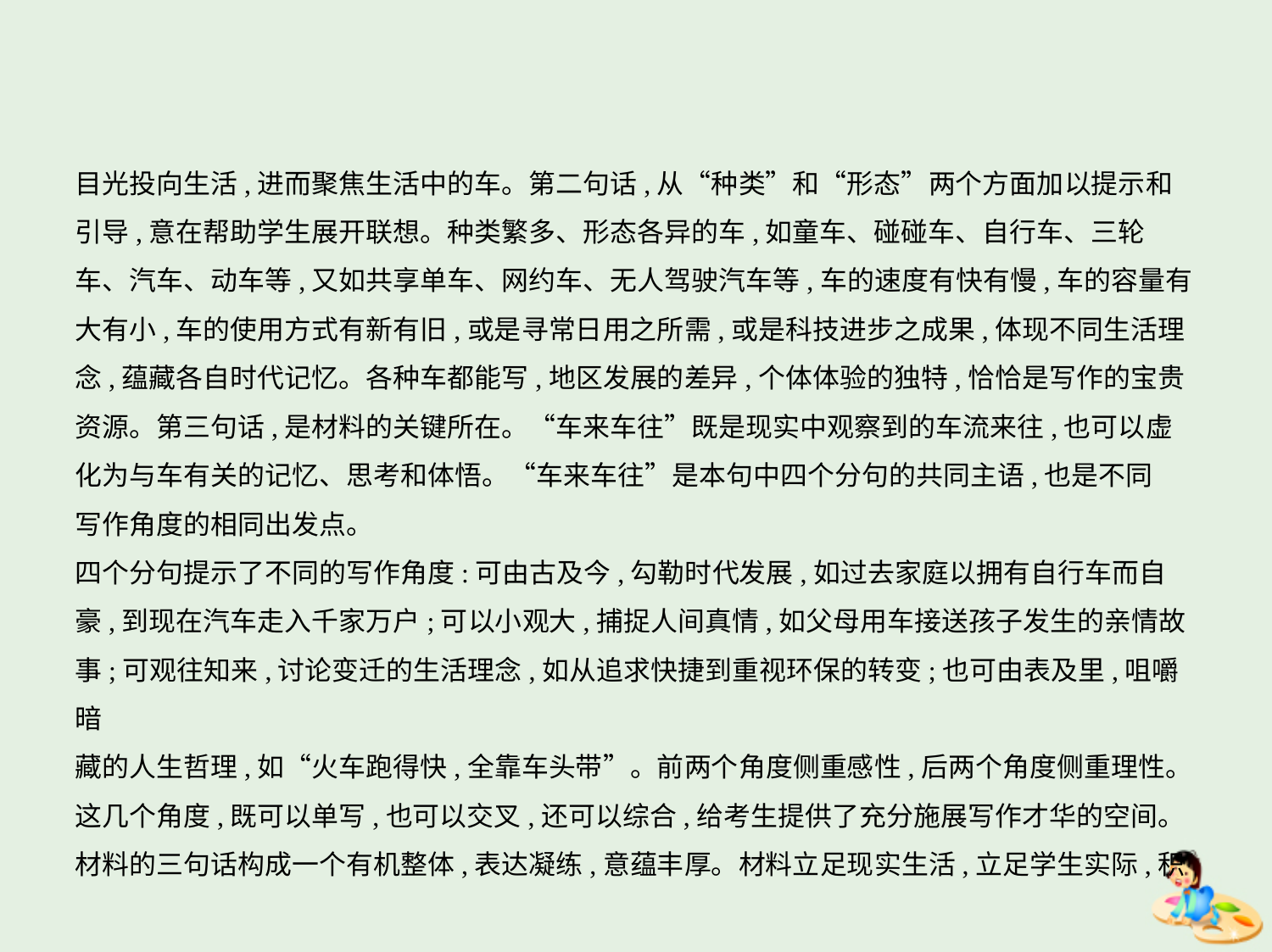

目光投向生活,进而聚焦生活中的车。第二句话,从“种类”和“形态”两个方面加以提示和
引导,意在帮助学生展开联想。种类繁多、形态各异的车,如童车、碰碰车、自行车、三轮
车、汽车、动车等,又如共享单车、网约车、无人驾驶汽车等,车的速度有快有慢,车的容量有
大有小,车的使用方式有新有旧,或是寻常日用之所需,或是科技进步之成果,体现不同生活理
念,蕴藏各自时代记忆。各种车都能写,地区发展的差异,个体体验的独特,恰恰是写作的宝贵
资源。第三句话,是材料的关键所在。“车来车往”既是现实中观察到的车流来往,也可以虚
化为与车有关的记忆、思考和体悟。“车来车往”是本句中四个分句的共同主语,也是不同
写作角度的相同出发点。
四个分句提示了不同的写作角度:可由古及今,勾勒时代发展,如过去家庭以拥有自行车而自
豪,到现在汽车走入千家万户;可以小观大,捕捉人间真情,如父母用车接送孩子发生的亲情故
事;可观往知来,讨论变迁的生活理念,如从追求快捷到重视环保的转变;也可由表及里,咀嚼暗
藏的人生哲理,如“火车跑得快,全靠车头带”。前两个角度侧重感性,后两个角度侧重理性。
这几个角度,既可以单写,也可以交叉,还可以综合,给考生提供了充分施展写作才华的空间。
材料的三句话构成一个有机整体,表达凝练,意蕴丰厚。材料立足现实生活,立足学生实际,积